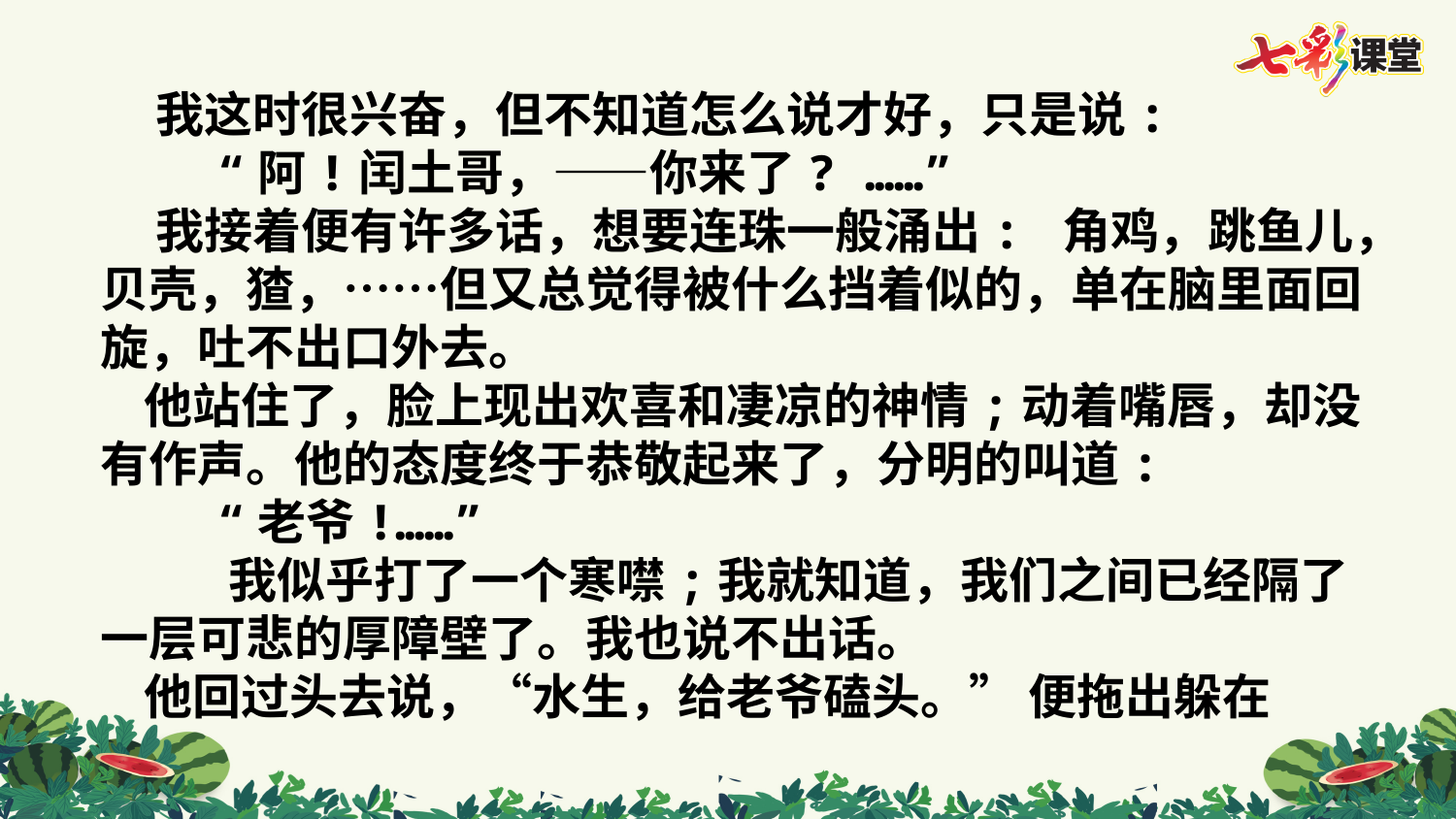

我这时很兴奋，但不知道怎么说才好，只是说:
    “阿!闰土哥，——你来了? ……”
    我接着便有许多话，想要连珠一般涌出: 角鸡，跳鱼儿，贝壳，猹，……但又总觉得被什么挡着似的，单在脑里面回旋，吐不出口外去。
    他站住了，脸上现出欢喜和凄凉的神情;动着嘴唇，却没有作声。他的态度终于恭敬起来了，分明的叫道:
    “老爷!……”
    我似乎打了一个寒噤;我就知道，我们之间已经隔了一层可悲的厚障壁了。我也说不出话。
    他回过头去说，“水生，给老爷磕头。” 便拖出躲在